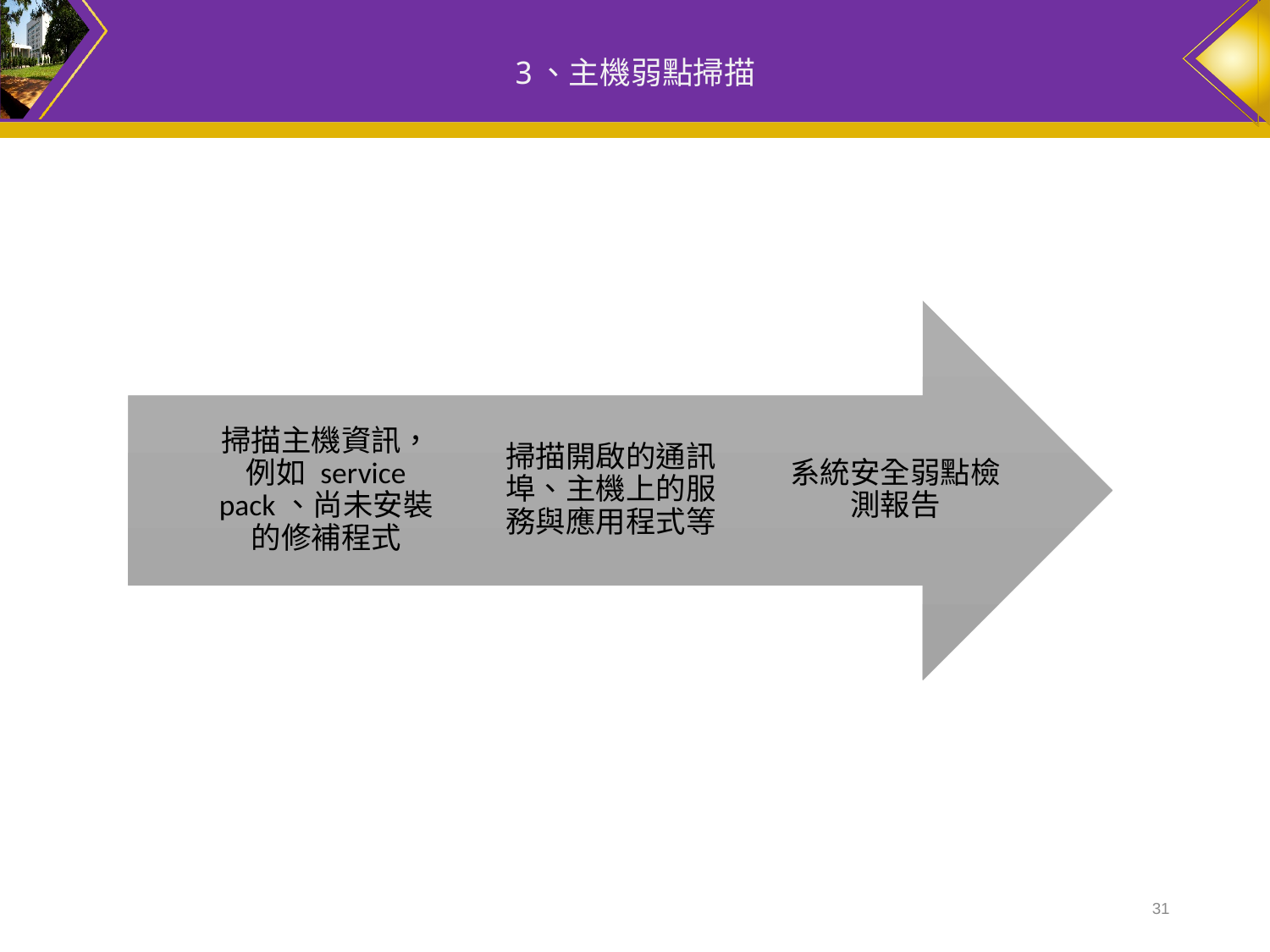

# 3、主機弱點掃描
系統安全弱點檢測報告
掃描開啟的通訊埠、主機上的服務與應用程式等
掃描主機資訊，例如 service pack、尚未安裝的修補程式

31